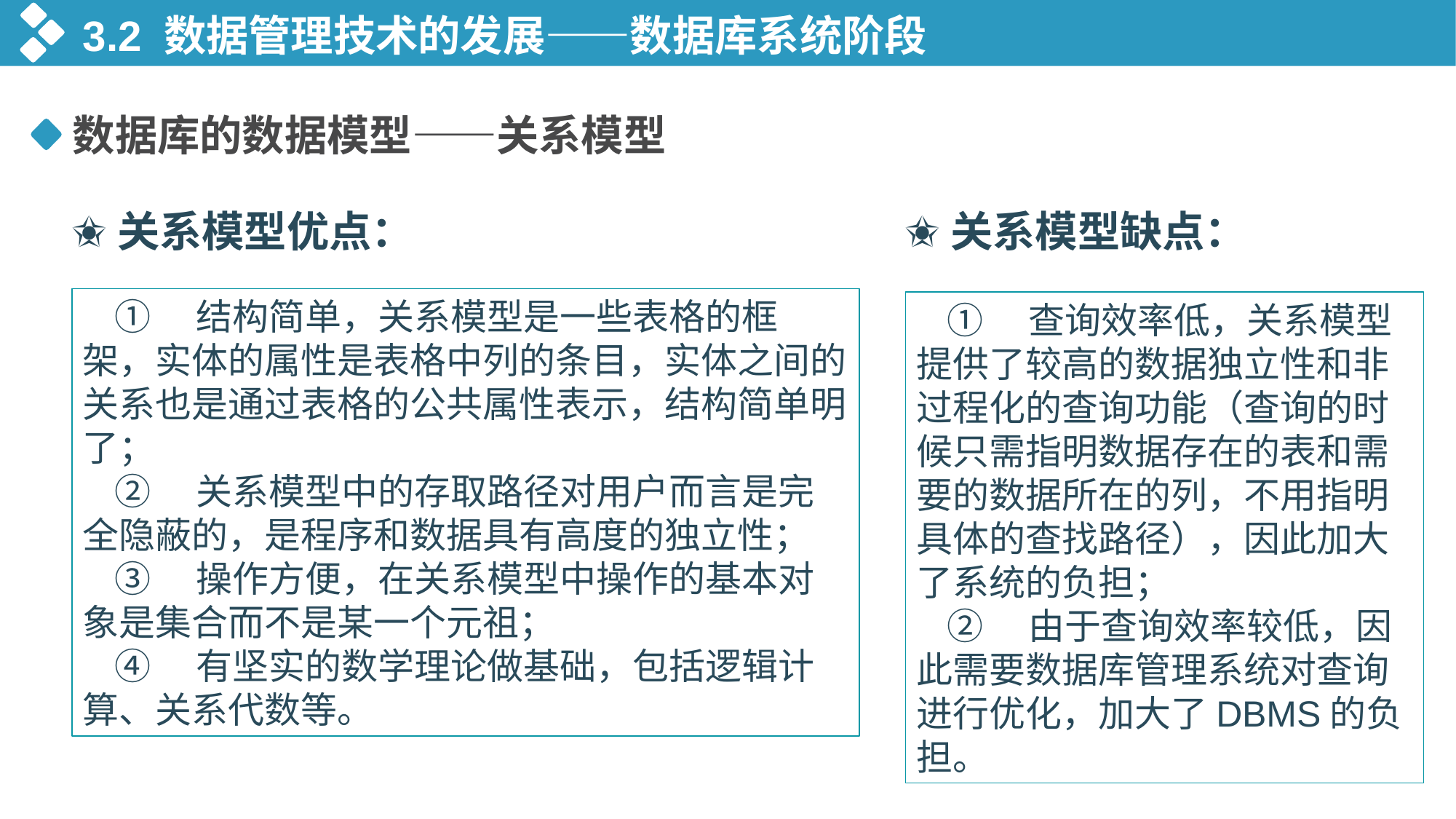

3.2 数据管理技术的发展——数据库系统阶段

数据库的数据模型——关系模型

✬关系模型优点：
✬关系模型缺点：
①　结构简单，关系模型是一些表格的框架，实体的属性是表格中列的条目，实体之间的关系也是通过表格的公共属性表示，结构简单明了；
②　关系模型中的存取路径对用户而言是完全隐蔽的，是程序和数据具有高度的独立性；
③　操作方便，在关系模型中操作的基本对象是集合而不是某一个元祖；
④　有坚实的数学理论做基础，包括逻辑计算、关系代数等。
①　查询效率低，关系模型提供了较高的数据独立性和非过程化的查询功能（查询的时候只需指明数据存在的表和需要的数据所在的列，不用指明具体的查找路径），因此加大了系统的负担；
②　由于查询效率较低，因此需要数据库管理系统对查询进行优化，加大了DBMS的负担。